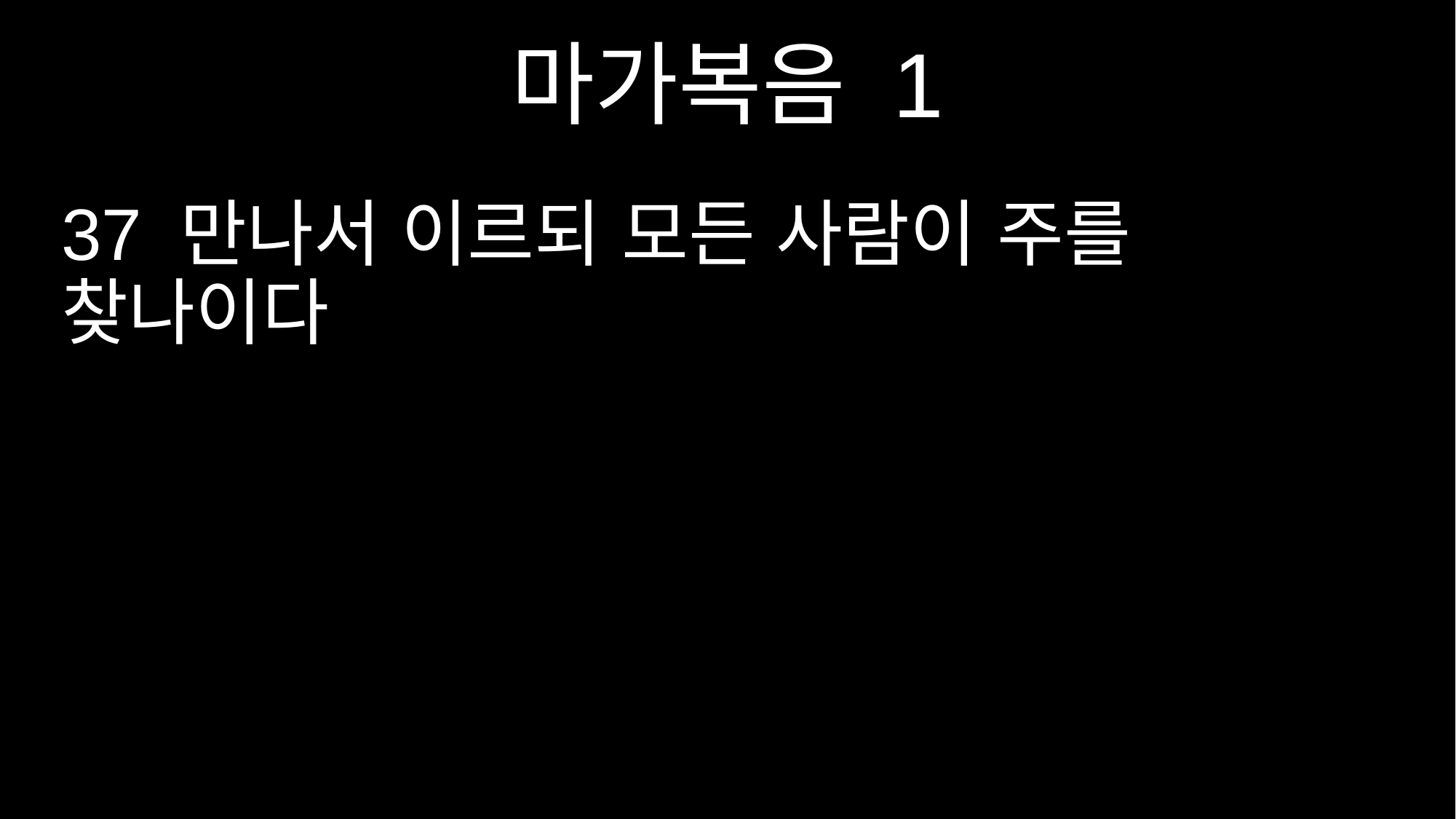

마가복음 1
37 만나서 이르되 모든 사람이 주를 찾나이다